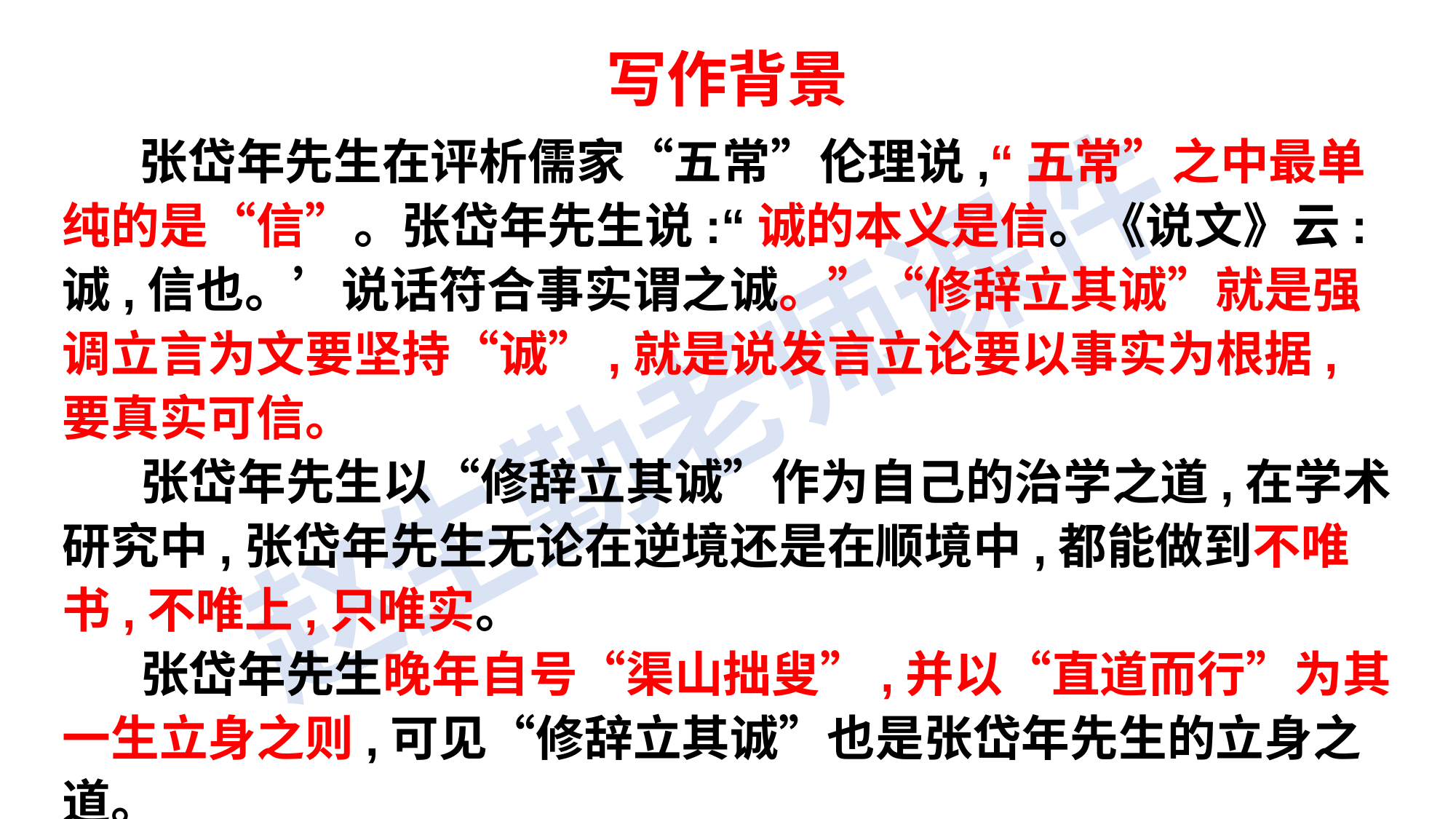

写作背景
      张岱年先生在评析儒家“五常”伦理说,“五常”之中最单纯的是“信”。张岱年先生说:“诚的本义是信。《说文》云:诚,信也。’说话符合事实谓之诚。”“修辞立其诚”就是强调立言为文要坚持“诚”,就是说发言立论要以事实为根据,要真实可信。
      张岱年先生以“修辞立其诚”作为自己的治学之道,在学术研究中,张岱年先生无论在逆境还是在顺境中,都能做到不唯书,不唯上,只唯实。
      张岱年先生晚年自号“渠山拙叟”,并以“直道而行”为其一生立身之则,可见“修辞立其诚”也是张岱年先生的立身之道。